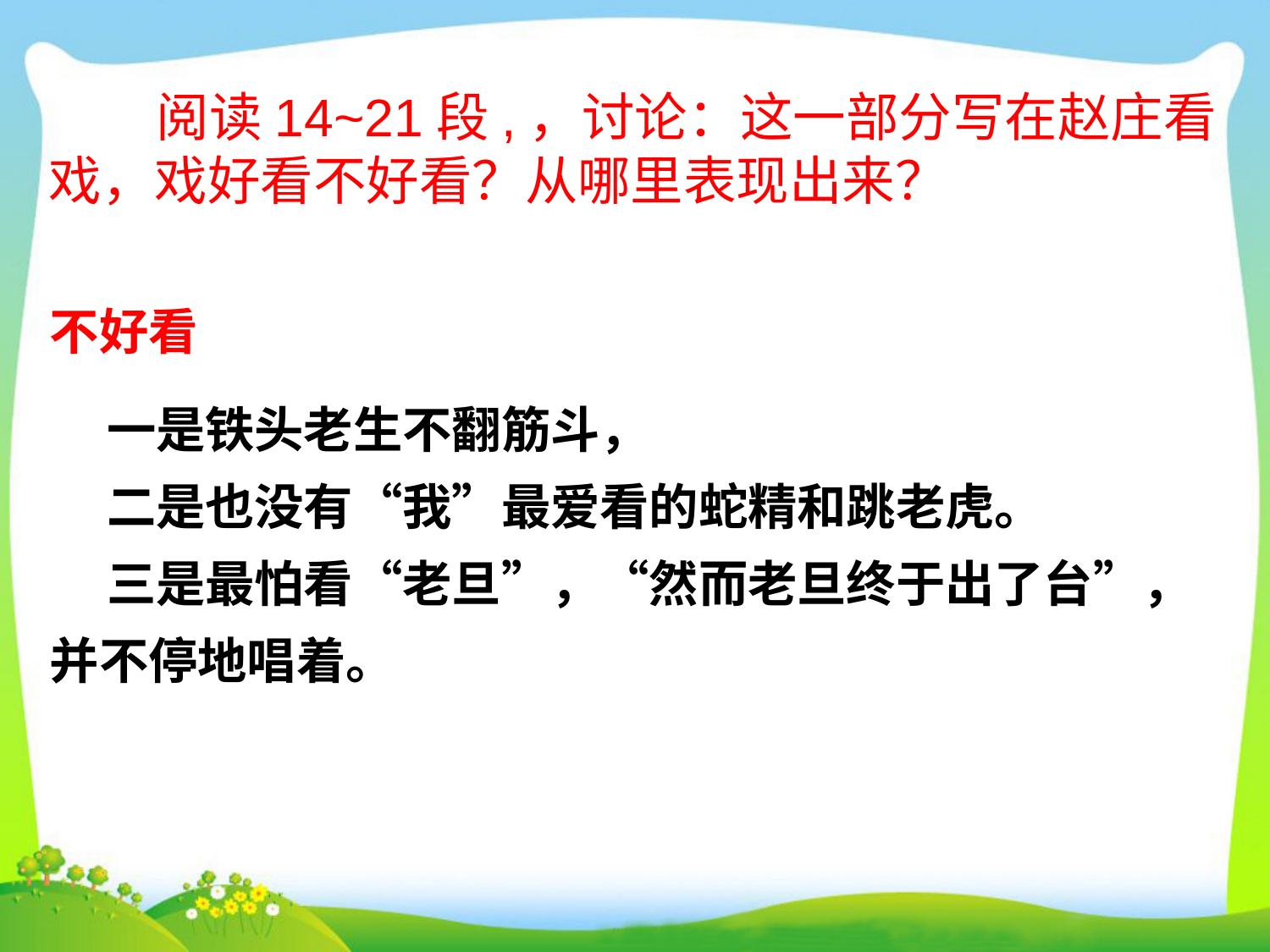

阅读14~21段,，讨论：这一部分写在赵庄看戏，戏好看不好看？从哪里表现出来？
不好看
    一是铁头老生不翻筋斗，
    二是也没有“我”最爱看的蛇精和跳老虎。
    三是最怕看“老旦”，“然而老旦终于出了台”，并不停地唱着。